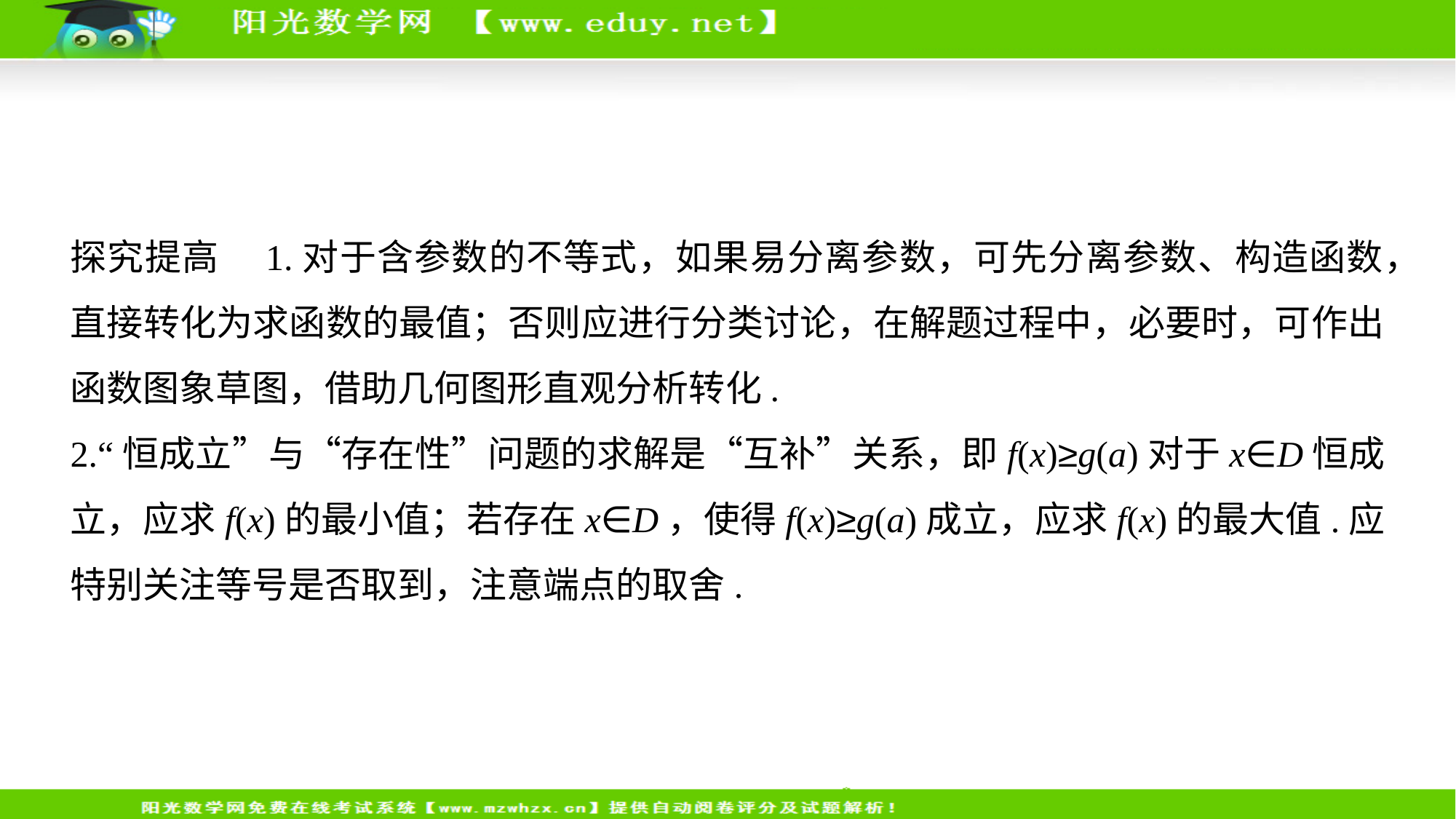

探究提高　1.对于含参数的不等式，如果易分离参数，可先分离参数、构造函数，直接转化为求函数的最值；否则应进行分类讨论，在解题过程中，必要时，可作出函数图象草图，借助几何图形直观分析转化.
2.“恒成立”与“存在性”问题的求解是“互补”关系，即f(x)≥g(a)对于x∈D恒成立，应求f(x)的最小值；若存在x∈D，使得f(x)≥g(a)成立，应求f(x)的最大值.应特别关注等号是否取到，注意端点的取舍.